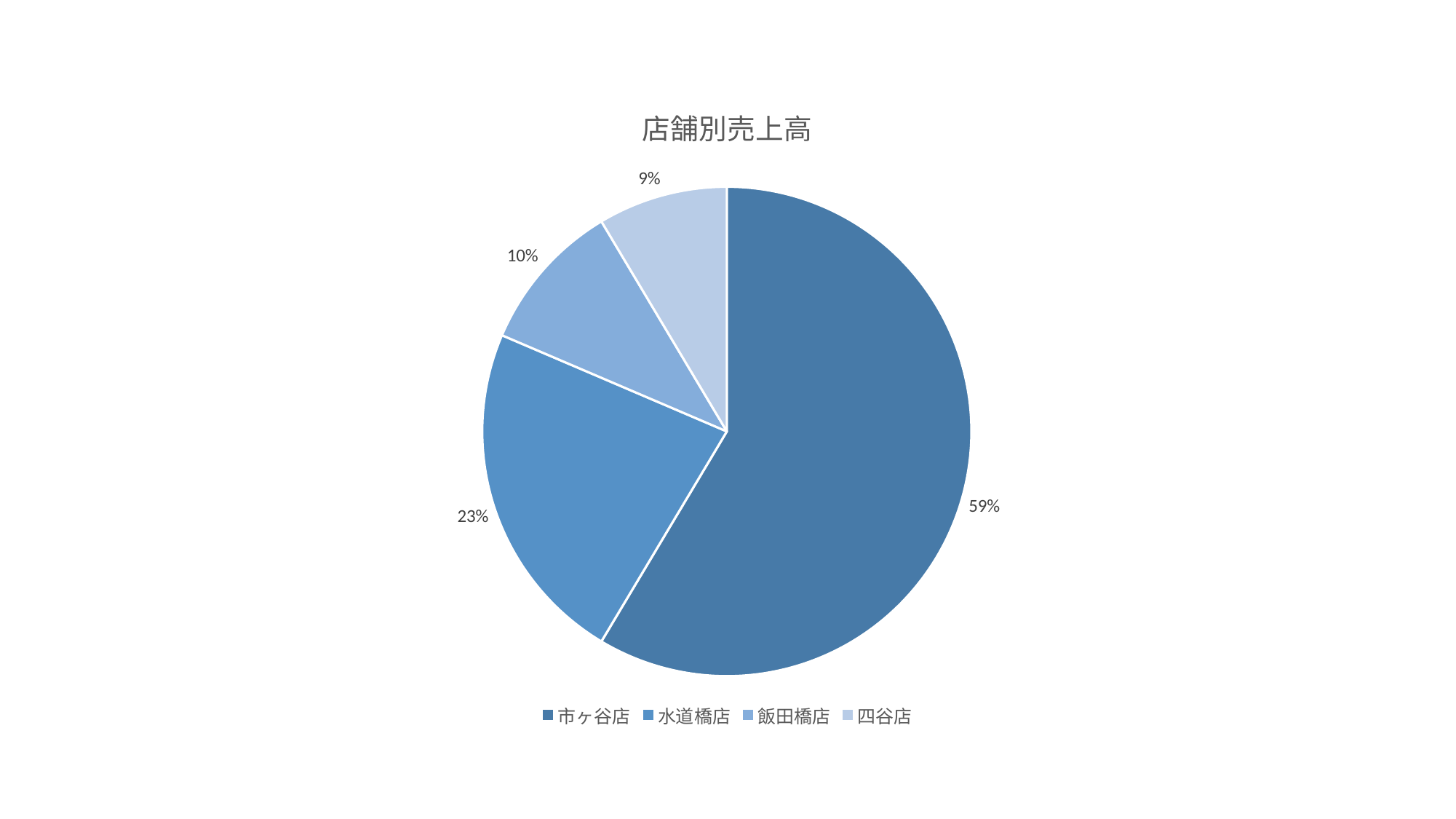

### Chart:

| Category | 店舗別売上高 |
|---|---|
| 市ヶ谷店 | 8.2 |
| 水道橋店 | 3.2 |
| 飯田橋店 | 1.4 |
| 四谷店 | 1.2 |